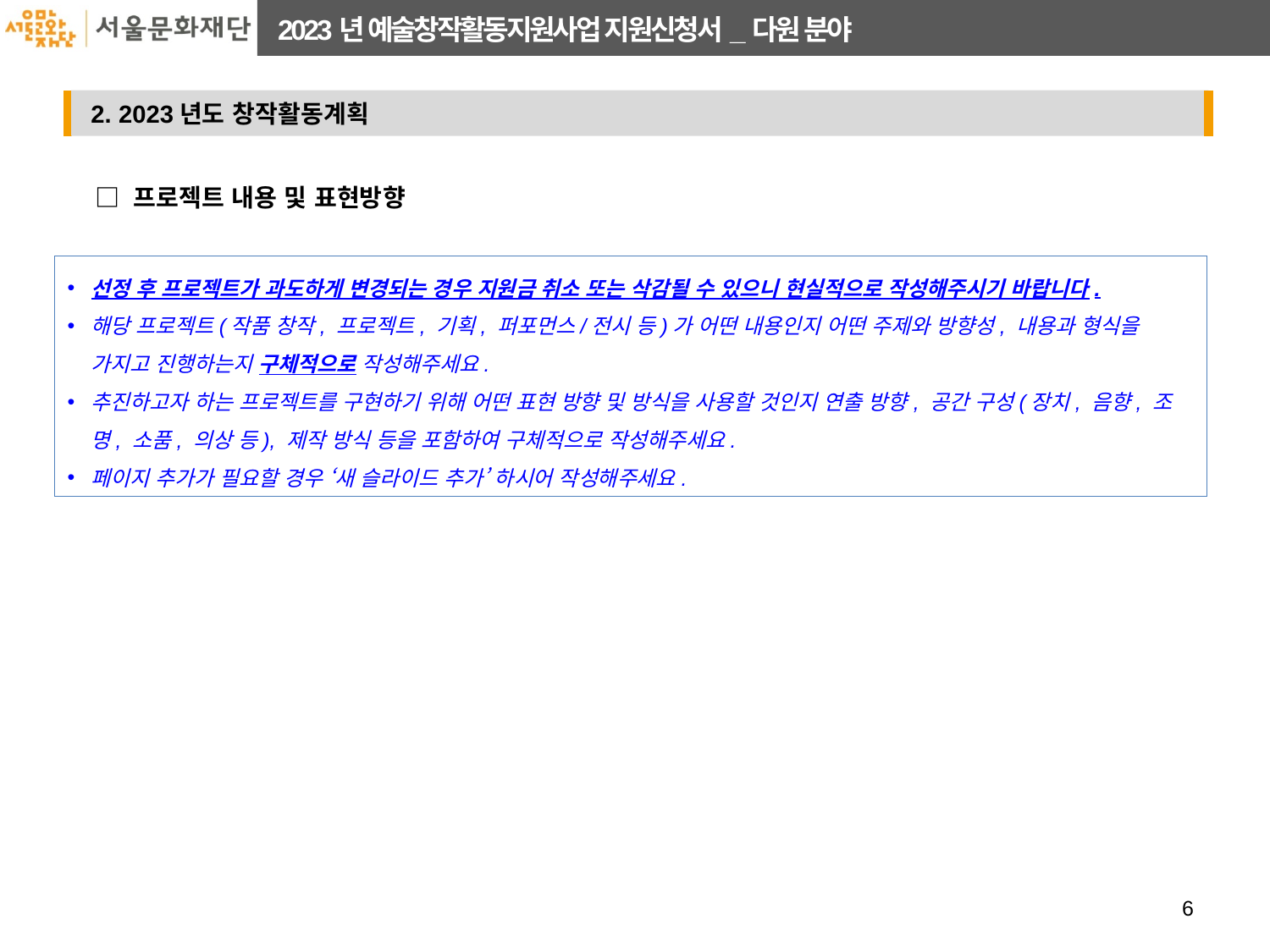

□ 프로젝트 내용 및 표현방향

선정 후 프로젝트가 과도하게 변경되는 경우 지원금 취소 또는 삭감될 수 있으니 현실적으로 작성해주시기 바랍니다.
해당 프로젝트(작품 창작, 프로젝트, 기획, 퍼포먼스/전시 등)가 어떤 내용인지 어떤 주제와 방향성, 내용과 형식을 가지고 진행하는지 구체적으로 작성해주세요.
추진하고자 하는 프로젝트를 구현하기 위해 어떤 표현 방향 및 방식을 사용할 것인지 연출 방향, 공간 구성(장치, 음향, 조명, 소품, 의상 등), 제작 방식 등을 포함하여 구체적으로 작성해주세요.
페이지 추가가 필요할 경우 ‘새 슬라이드 추가’ 하시어 작성해주세요.
6